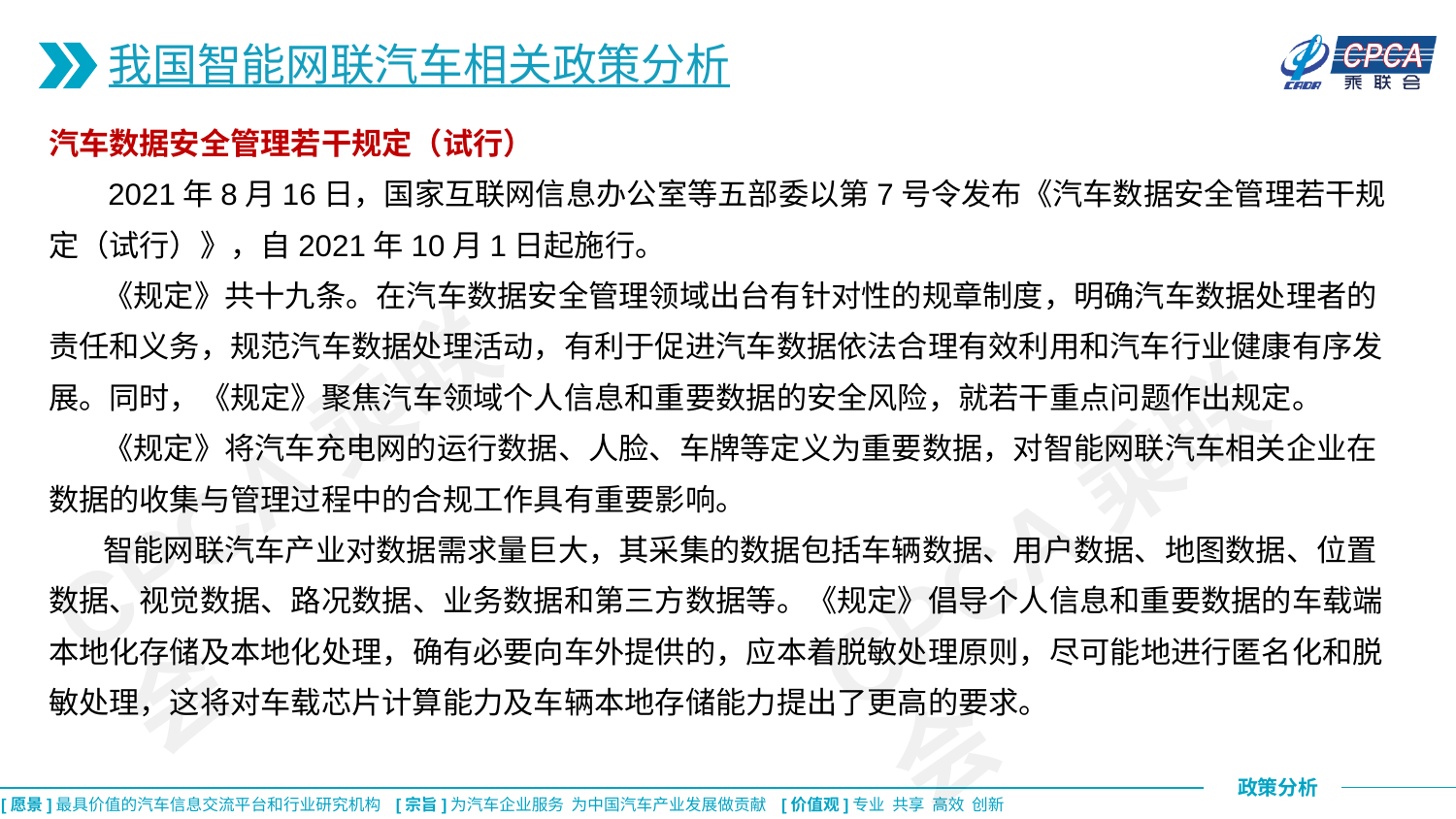

我国智能网联汽车相关政策分析
汽车数据安全管理若干规定（试行）
       2021年8月16日，国家互联网信息办公室等五部委以第7号令发布《汽车数据安全管理若干规定（试行）》，自2021年10月1日起施行。
       《规定》共十九条。在汽车数据安全管理领域出台有针对性的规章制度，明确汽车数据处理者的责任和义务，规范汽车数据处理活动，有利于促进汽车数据依法合理有效利用和汽车行业健康有序发展。同时，《规定》聚焦汽车领域个人信息和重要数据的安全风险，就若干重点问题作出规定。
       《规定》将汽车充电网的运行数据、人脸、车牌等定义为重要数据，对智能网联汽车相关企业在数据的收集与管理过程中的合规工作具有重要影响。
       智能网联汽车产业对数据需求量巨大，其采集的数据包括车辆数据、用户数据、地图数据、位置数据、视觉数据、路况数据、业务数据和第三方数据等。《规定》倡导个人信息和重要数据的车载端本地化存储及本地化处理，确有必要向车外提供的，应本着脱敏处理原则，尽可能地进行匿名化和脱敏处理，这将对车载芯片计算能力及车辆本地存储能力提出了更高的要求。
CPCA乘联会
CPCA乘联会